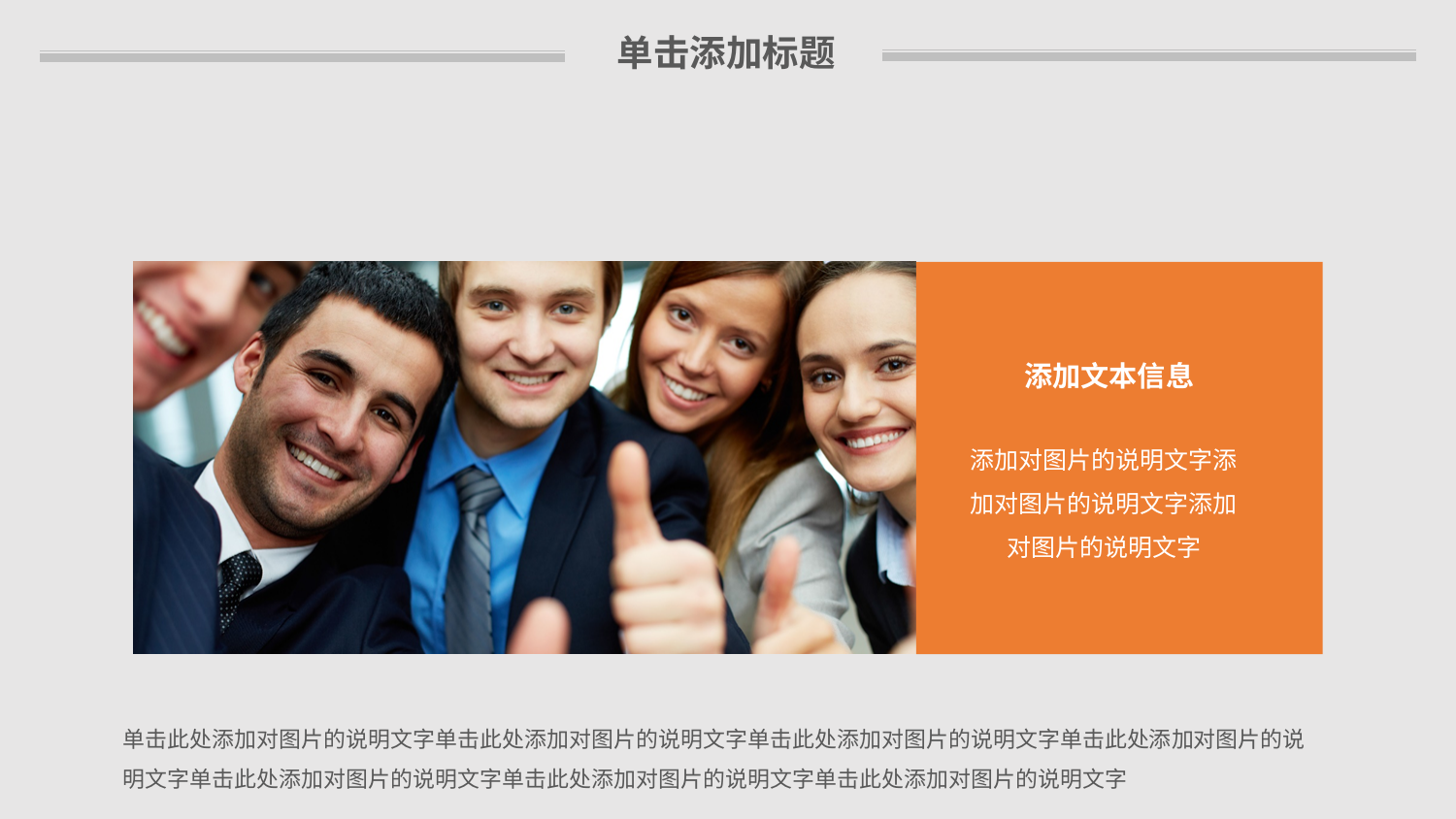

单击添加标题

添加文本信息
添加对图片的说明文字添加对图片的说明文字添加对图片的说明文字
单击此处添加对图片的说明文字单击此处添加对图片的说明文字单击此处添加对图片的说明文字单击此处添加对图片的说明文字单击此处添加对图片的说明文字单击此处添加对图片的说明文字单击此处添加对图片的说明文字